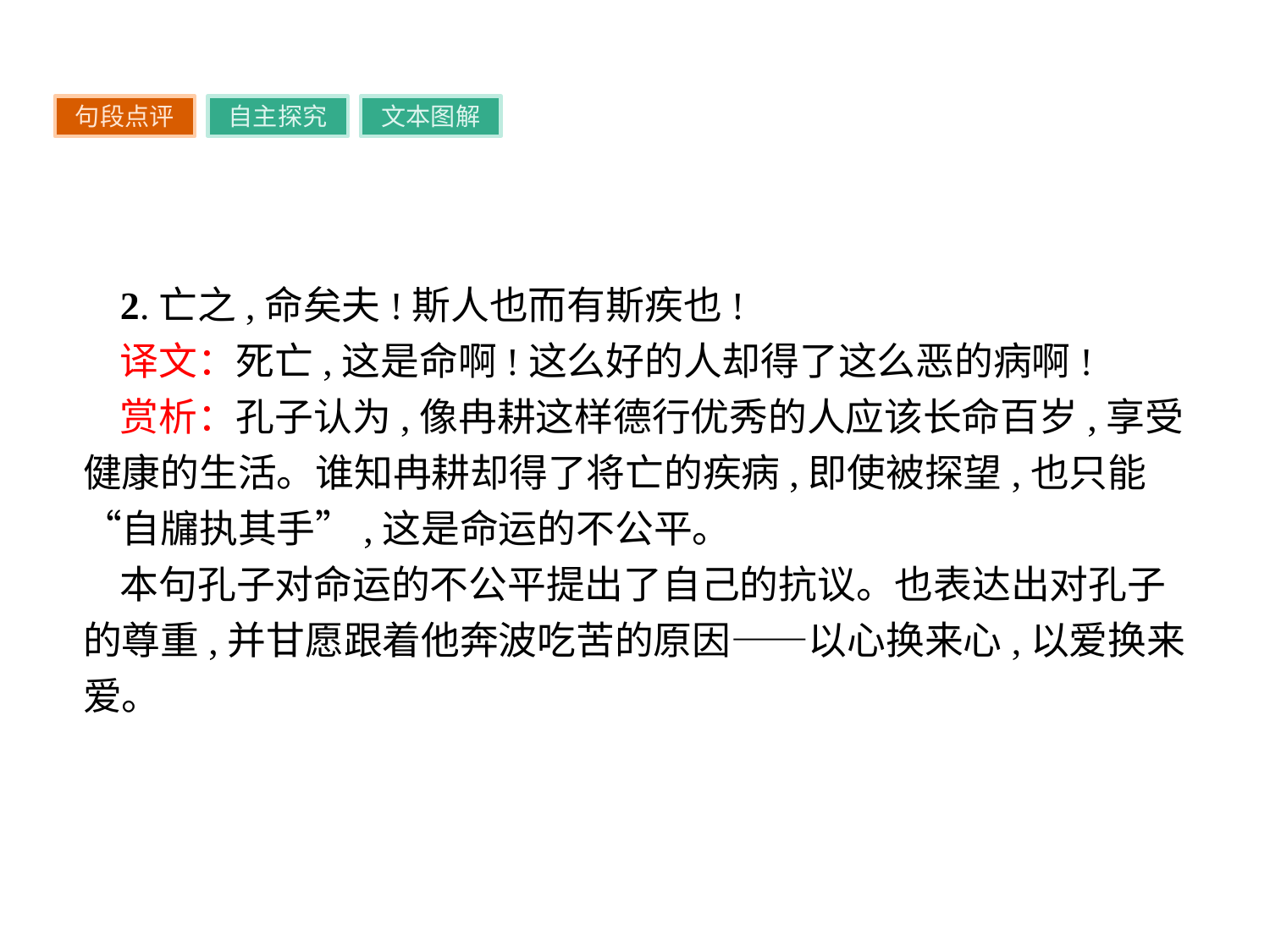

句段点评
自主探究
文本图解
2.亡之,命矣夫!斯人也而有斯疾也!
译文：死亡,这是命啊!这么好的人却得了这么恶的病啊!
赏析：孔子认为,像冉耕这样德行优秀的人应该长命百岁,享受健康的生活。谁知冉耕却得了将亡的疾病,即使被探望,也只能“自牖执其手”,这是命运的不公平。
本句孔子对命运的不公平提出了自己的抗议。也表达出对孔子的尊重,并甘愿跟着他奔波吃苦的原因——以心换来心,以爱换来爱。